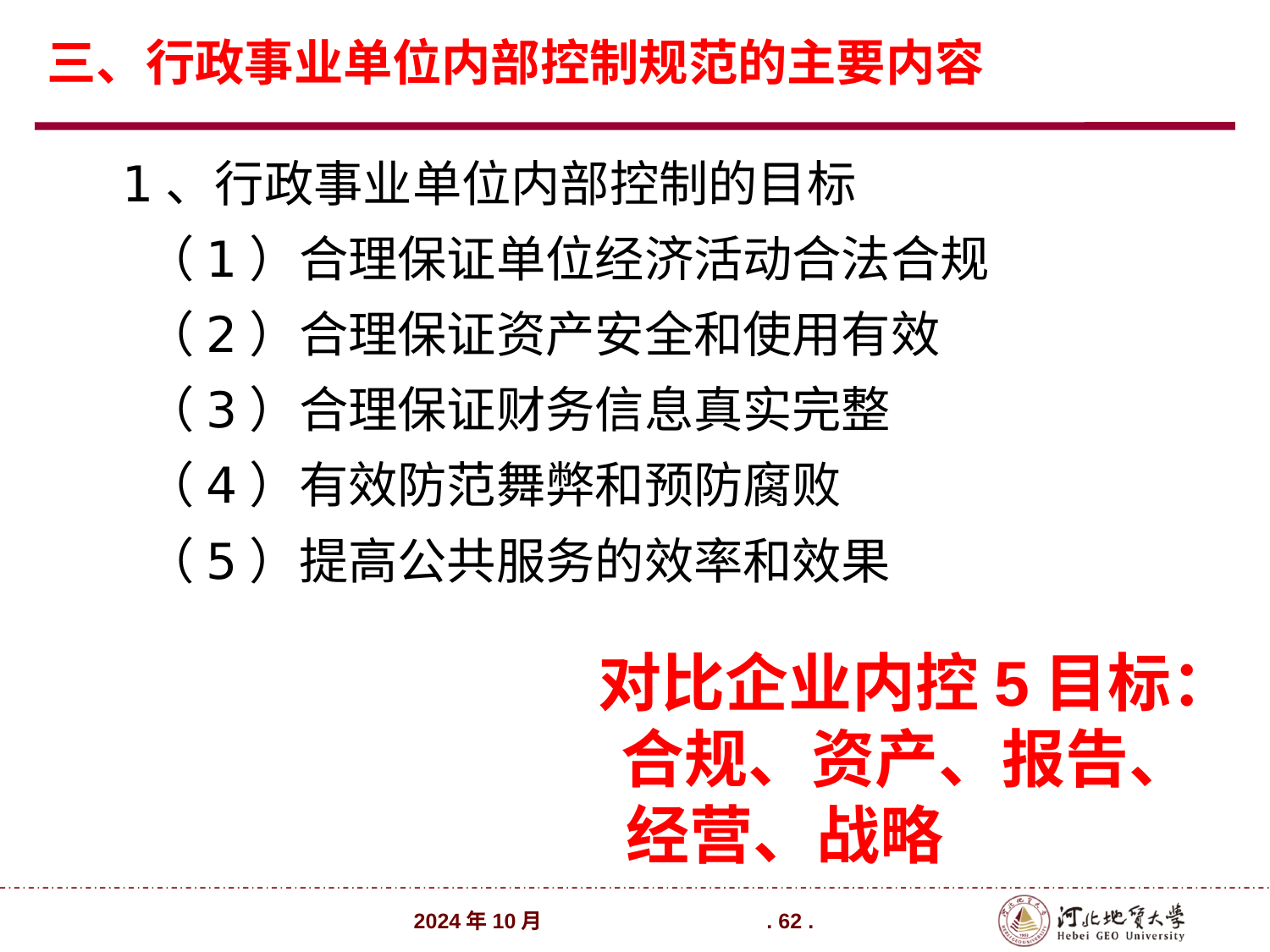

三、行政事业单位内部控制规范的主要内容
1、行政事业单位内部控制的目标
 （1）合理保证单位经济活动合法合规
 （2）合理保证资产安全和使用有效
 （3）合理保证财务信息真实完整
 （4）有效防范舞弊和预防腐败
 （5）提高公共服务的效率和效果

对比企业内控5目标：
  合规、资产、报告、
   经营、战略
2024年10月                                             . 62 .